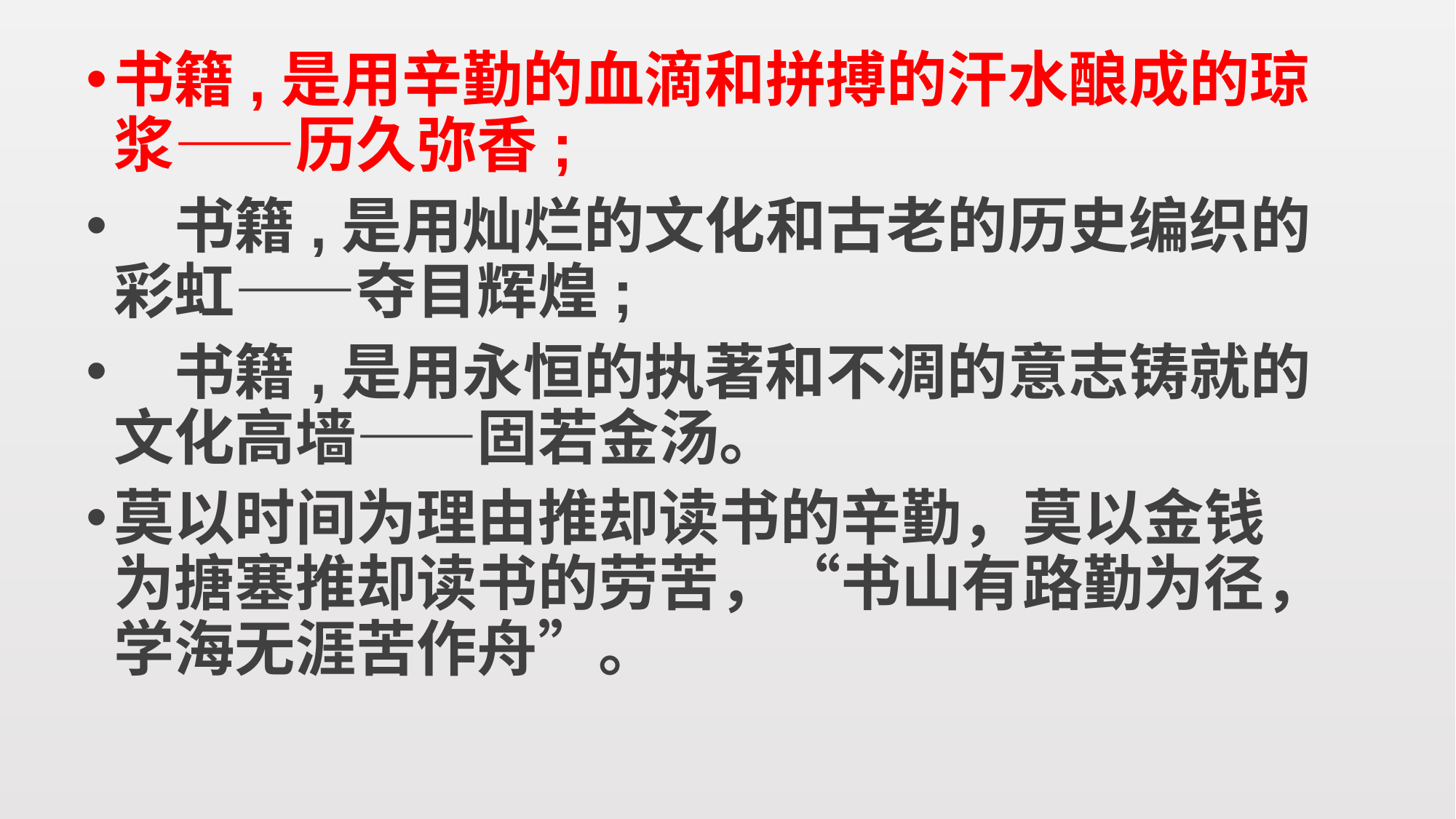

书籍,是用辛勤的血滴和拼搏的汗水酿成的琼浆——历久弥香;
　书籍,是用灿烂的文化和古老的历史编织的彩虹——夺目辉煌;
　书籍,是用永恒的执著和不凋的意志铸就的文化高墙——固若金汤。
莫以时间为理由推却读书的辛勤，莫以金钱为搪塞推却读书的劳苦，“书山有路勤为径，学海无涯苦作舟”。